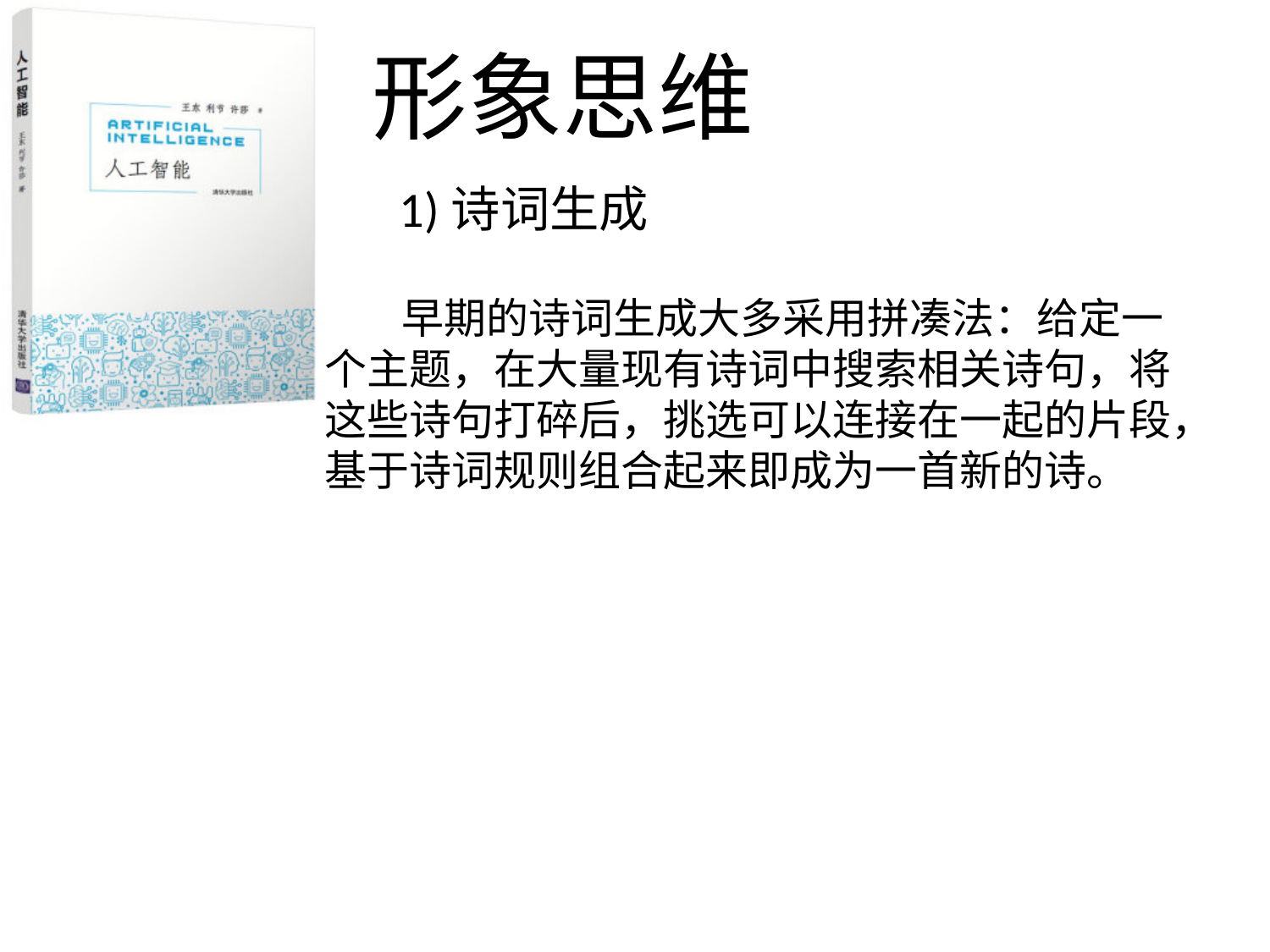

形象思维
1)诗词生成
       早期的诗词生成大多采用拼凑法：给定一个主题，在大量现有诗词中搜索相关诗句，将这些诗句打碎后，挑选可以连接在一起的片段，基于诗词规则组合起来即成为一首新的诗。